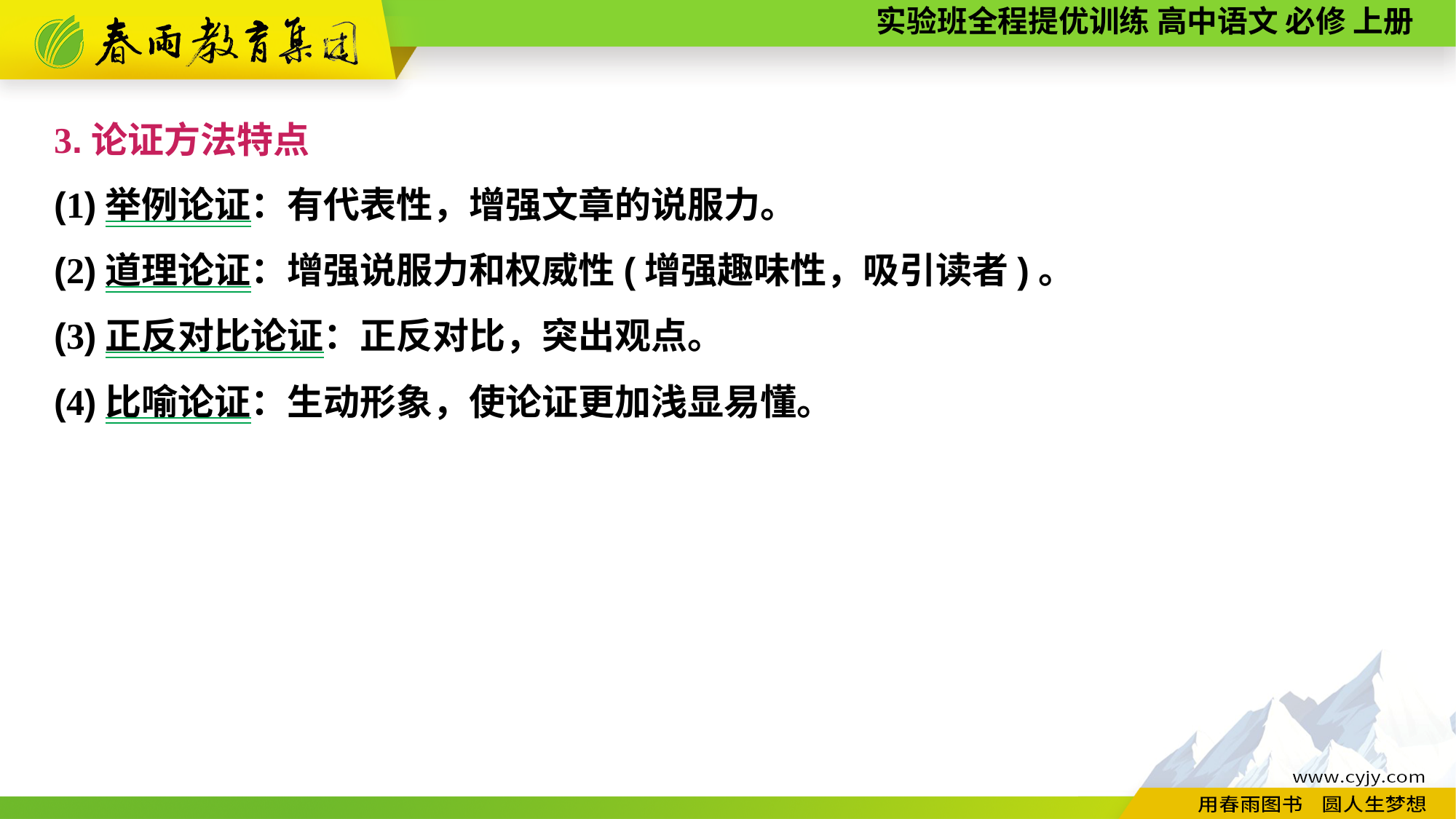

3.论证方法特点
(1)举例论证：有代表性，增强文章的说服力。
(2)道理论证：增强说服力和权威性(增强趣味性，吸引读者)。
(3)正反对比论证：正反对比，突出观点。
(4)比喻论证：生动形象，使论证更加浅显易懂。